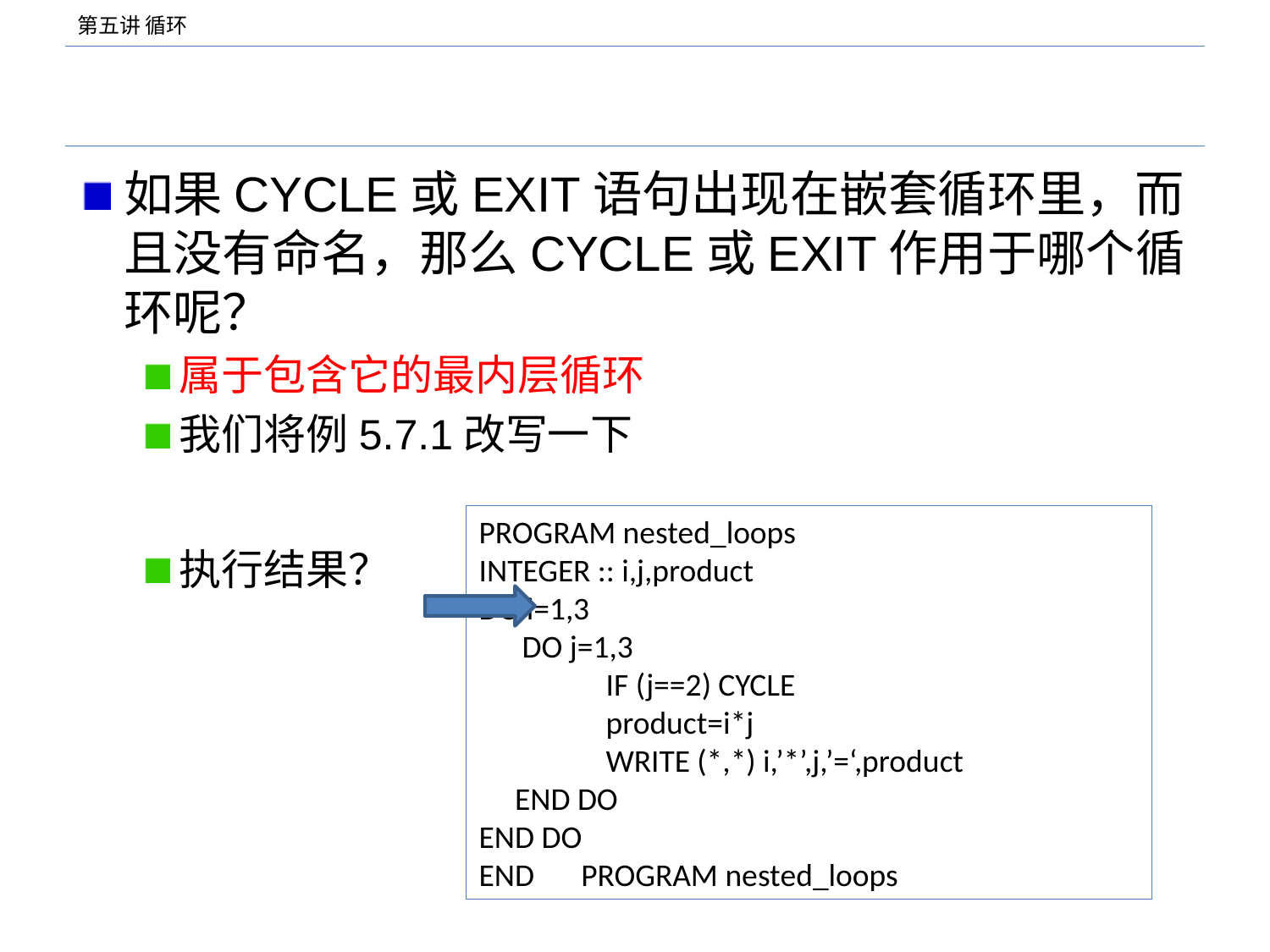

#
如果CYCLE或EXIT语句出现在嵌套循环里，而且没有命名，那么CYCLE或EXIT作用于哪个循环呢？
属于包含它的最内层循环
我们将例5.7.1改写一下

执行结果？
PROGRAM nested_loops
INTEGER :: i,j,product
DO i=1,3
      DO j=1,3
	IF (j==2) CYCLE
	product=i*j
	WRITE (*,*) i,’*’,j,’=‘,product
     END DO
END DO
END　PROGRAM nested_loops